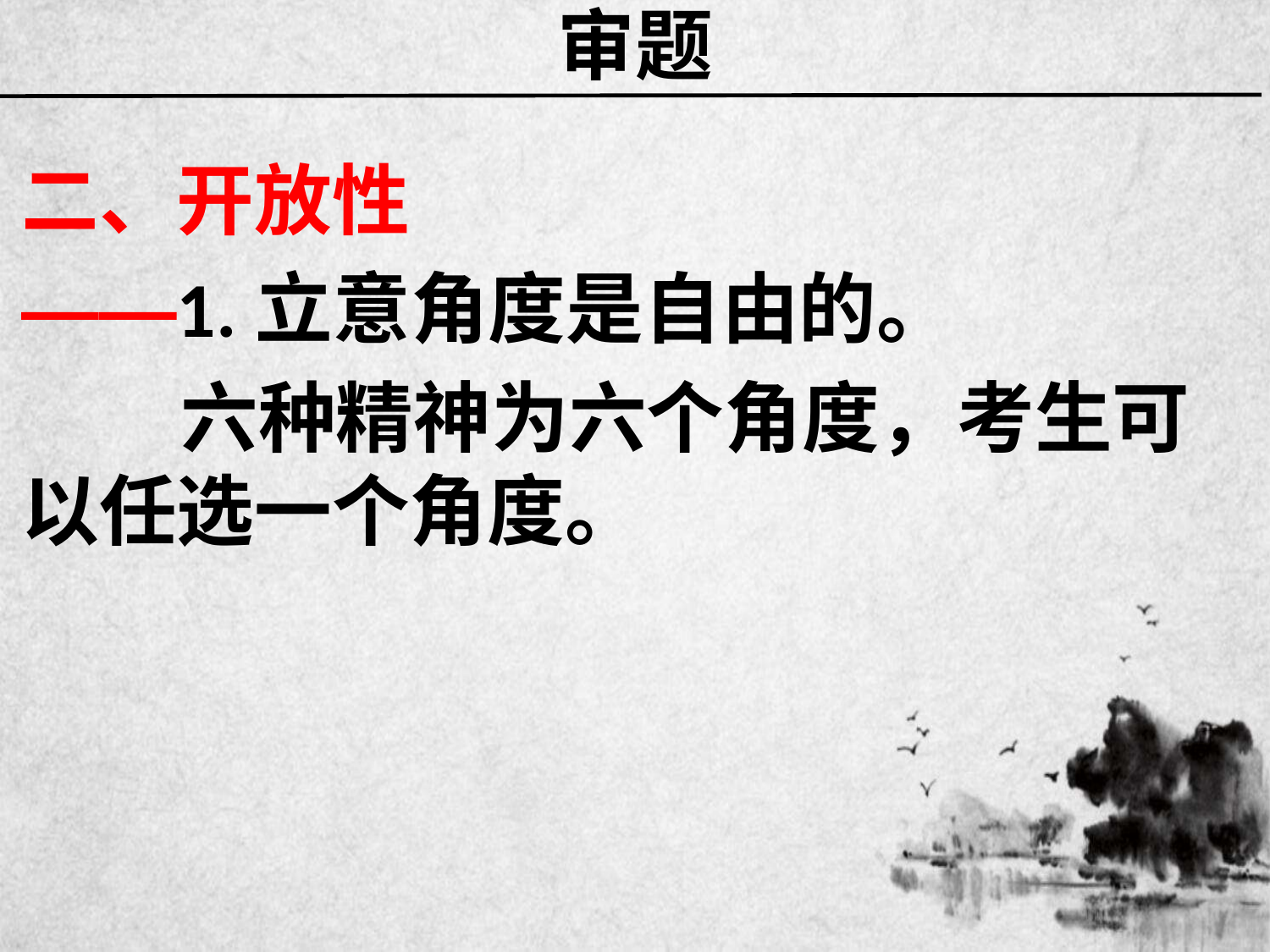

# 审题
二、开放性
——1.立意角度是自由的。
        六种精神为六个角度，考生可以任选一个角度。